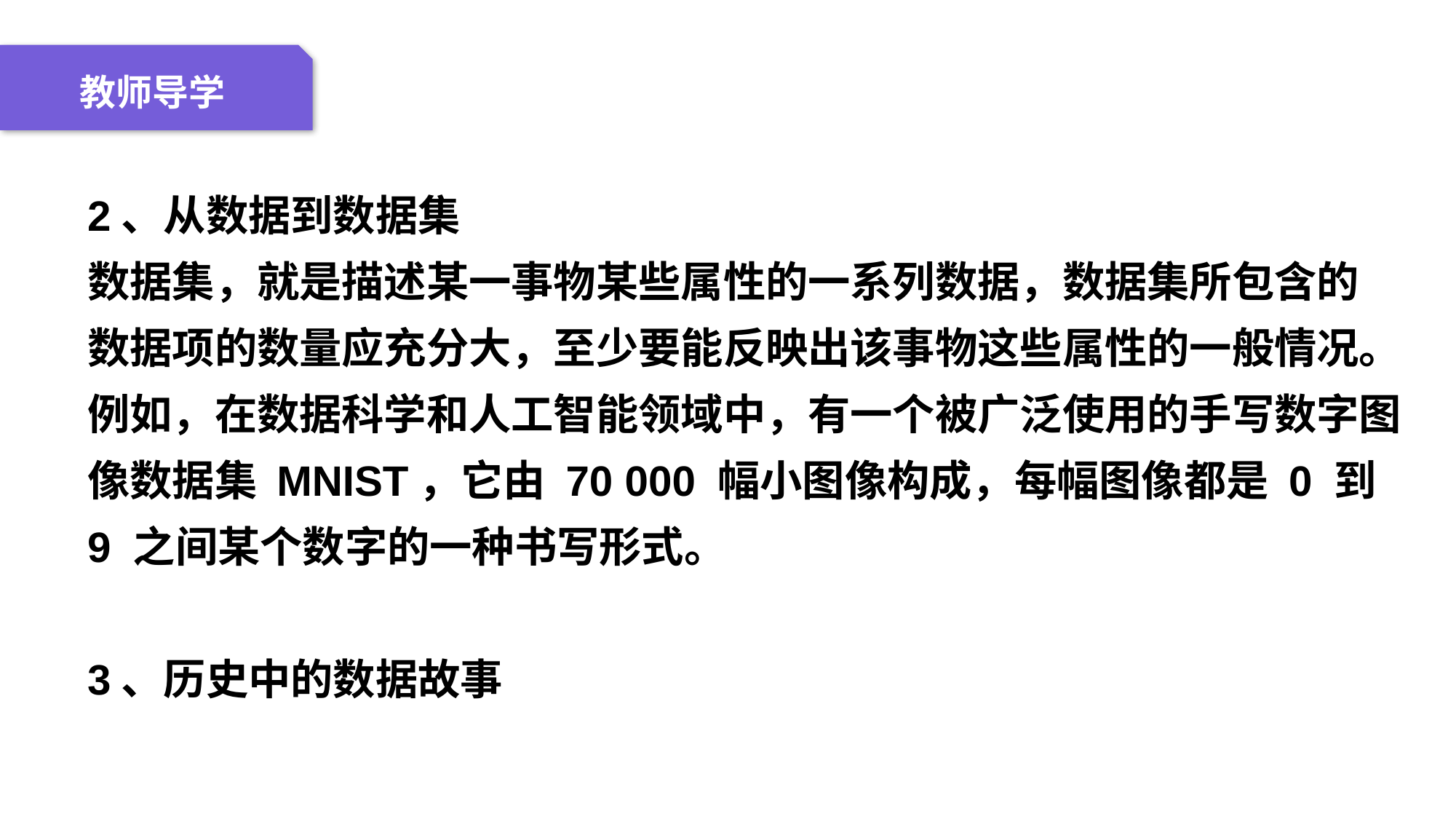

04 名词解释
01 准备过程
02 整体结构
03 重点说明
教师导学
2、从数据到数据集
数据集，就是描述某一事物某些属性的一系列数据，数据集所包含的
数据项的数量应充分大，至少要能反映出该事物这些属性的一般情况。
例如，在数据科学和人工智能领域中，有一个被广泛使用的手写数字图像数据集 MNIST，它由 70 000 幅小图像构成，每幅图像都是 0 到 9 之间某个数字的一种书写形式。

3、历史中的数据故事